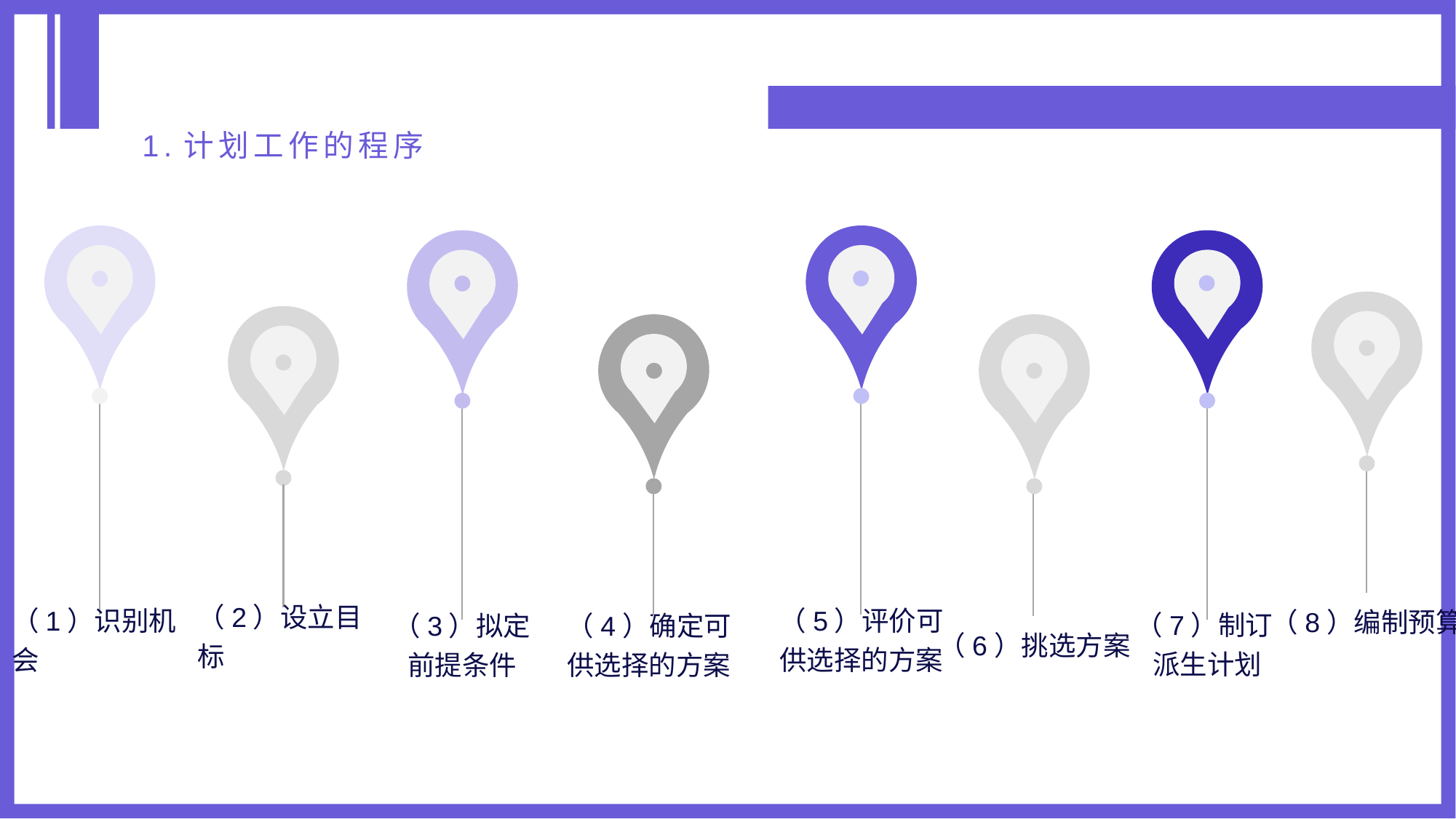

1.计划工作的程序

（1）识别机会

（5）评价可供选择的方案

（7）制订  派生计划

（3）拟定
前提条件

（8）编制预算

（2）设立目标

（4）确定可供选择的方案

（6）挑选方案